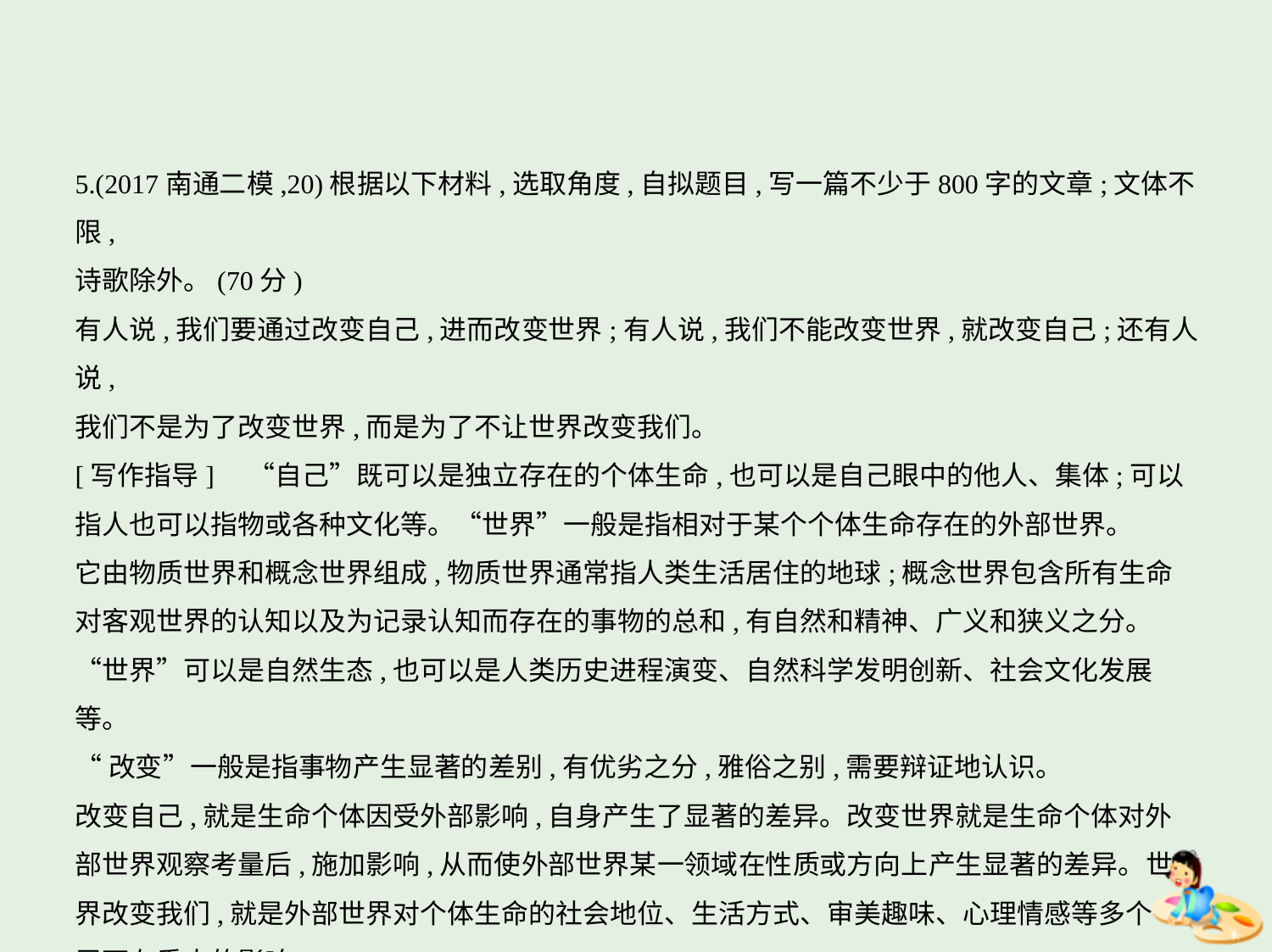

5.(2017南通二模,20)根据以下材料,选取角度,自拟题目,写一篇不少于800字的文章;文体不限,
诗歌除外。(70分)
有人说,我们要通过改变自己,进而改变世界;有人说,我们不能改变世界,就改变自己;还有人说,
我们不是为了改变世界,而是为了不让世界改变我们。
[写作指导]　“自己”既可以是独立存在的个体生命,也可以是自己眼中的他人、集体;可以
指人也可以指物或各种文化等。“世界”一般是指相对于某个个体生命存在的外部世界。
它由物质世界和概念世界组成,物质世界通常指人类生活居住的地球;概念世界包含所有生命
对客观世界的认知以及为记录认知而存在的事物的总和,有自然和精神、广义和狭义之分。
“世界”可以是自然生态,也可以是人类历史进程演变、自然科学发明创新、社会文化发展等。
“改变”一般是指事物产生显著的差别,有优劣之分,雅俗之别,需要辩证地认识。
改变自己,就是生命个体因受外部影响,自身产生了显著的差异。改变世界就是生命个体对外
部世界观察考量后,施加影响,从而使外部世界某一领域在性质或方向上产生显著的差异。世
界改变我们,就是外部世界对个体生命的社会地位、生活方式、审美趣味、心理情感等多个
层面有重大的影响。
作文时要紧扣“世界与我们”的关系来写,可以写“我们如何改变世界”,也可写“世界如何
改变我们”,还可以写“我们对改变世界”的各种态度。